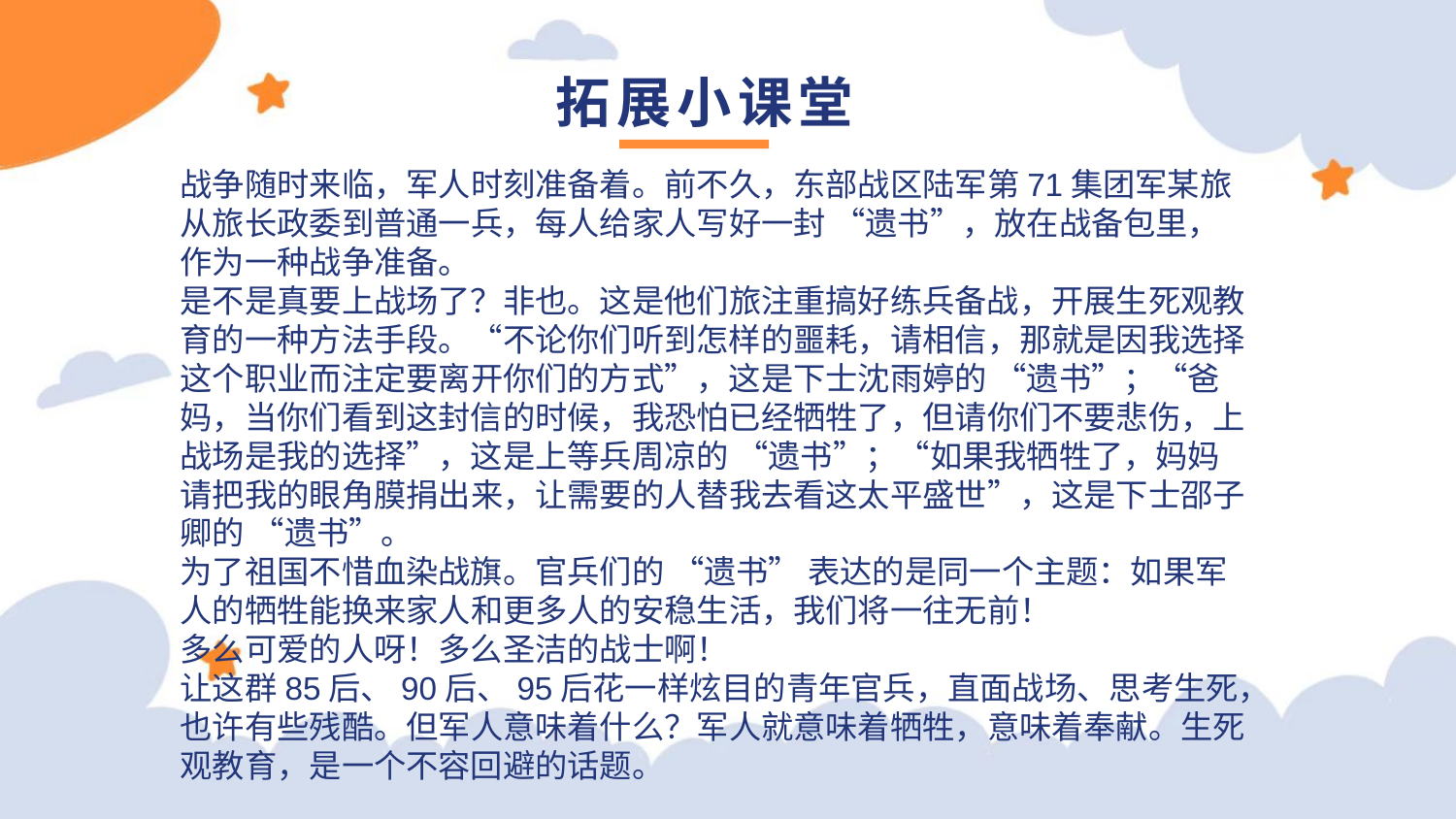

拓展小课堂

战争随时来临，军⼈时刻准备着。前不久，东部战区陆军第71集团军某旅从旅长政委到普通⼀兵，每⼈给家⼈写好⼀封 “遗书”，放在战备包⾥，作为⼀种战争准备。
是不是真要上战场了？⾮也。这是他们旅注重搞好练兵备战，开展⽣死观教育的⼀种⽅法⼿段。“不论你们听到怎样的噩耗，请相信，那就是因我选择这个职业⽽注定要离开你们的⽅式”，这是下⼠沈⾬婷的 “遗书”；“爸妈，当你们看到这封信的时候，我恐怕已经牺牲了，但请你们不要悲伤，上战场是我的选择”，这是上等兵周凉的 “遗书”；“如果我牺牲了，妈妈请把我的眼⾓膜捐出来，让需要的⼈替我去看这太平盛世”，这是下⼠邵⼦卿的 “遗书”。
为了祖国不惜⾎染战旗。官兵们的 “遗书” 表达的是同⼀个主题：如果军⼈的牺牲能换来家⼈和更多⼈的安稳⽣活，我们将⼀往⽆前！
多么可爱的⼈呀！多么圣洁的战⼠啊！
让这群85后、90后、95后花⼀样炫⽬的青年官兵，直⾯战场、思考⽣死，也许有些残酷。但军⼈意味着什么？军⼈就意味着牺牲，意味着奉献。⽣死观教育，是⼀个不容回避的话题。